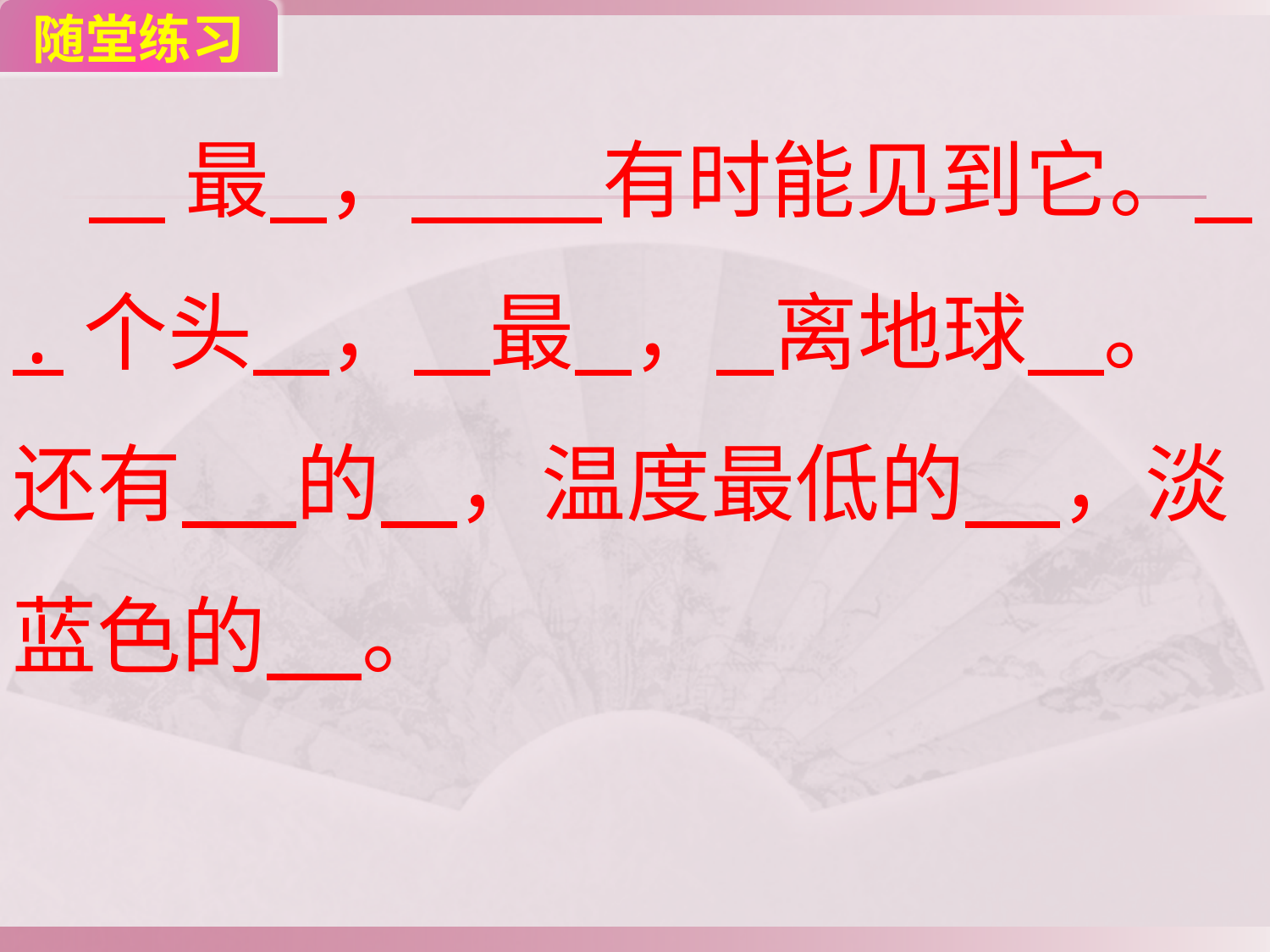

随堂练习
        最   ，          有时能见到它。    .个头    ，    最   ，   离地球    。还有      的    ，温度最低的     ，淡蓝色的     。